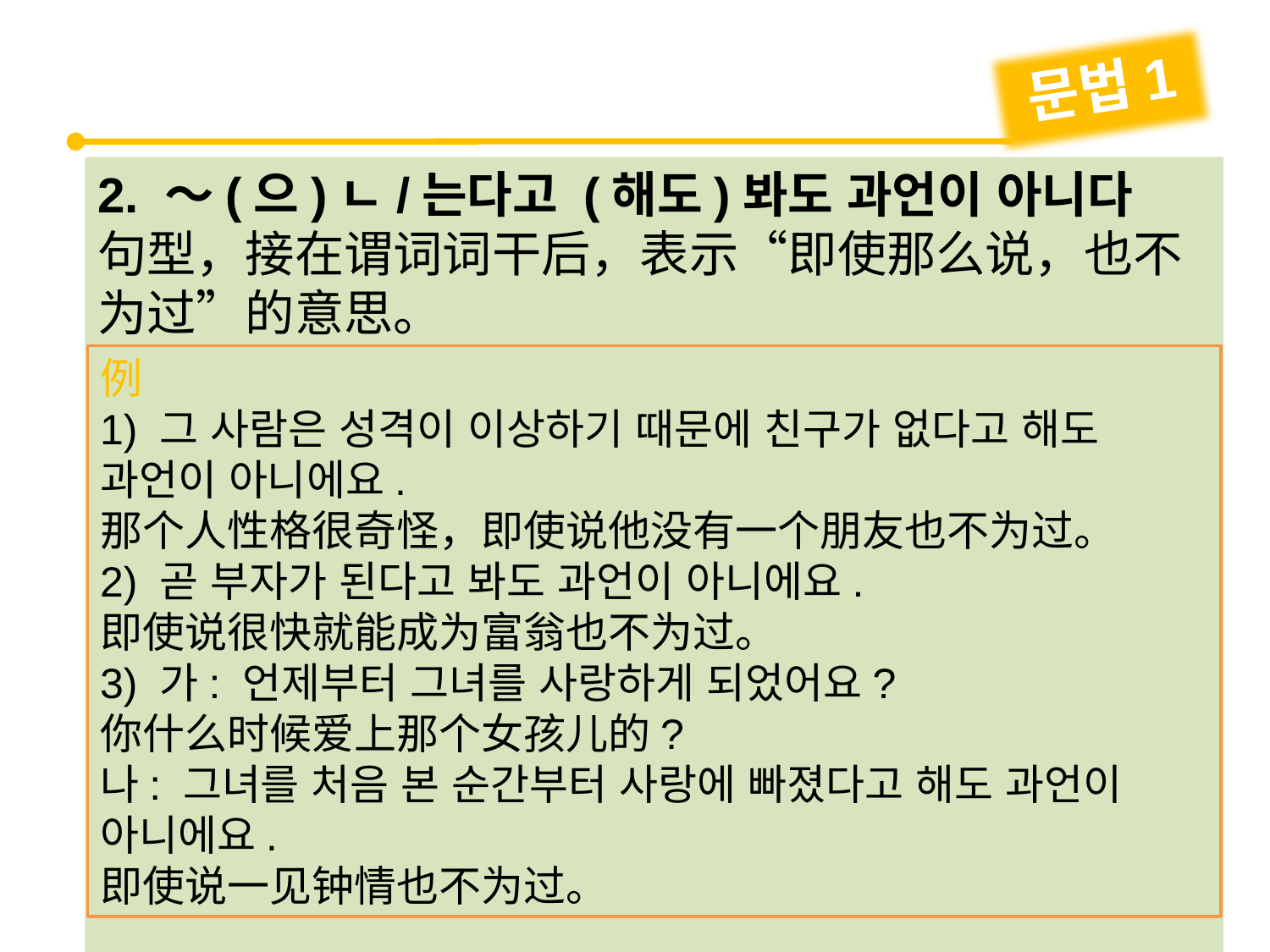

문법1
2. ～(으)ㄴ/는다고 (해도)봐도 과언이 아니다
句型，接在谓词词干后，表示“即使那么说，也不为过”的意思。

例
1) 그 사람은 성격이 이상하기 때문에 친구가 없다고 해도 과언이 아니에요.
那个人性格很奇怪，即使说他没有一个朋友也不为过。
2) 곧 부자가 된다고 봐도 과언이 아니에요.
即使说很快就能成为富翁也不为过。
3) 가: 언제부터 그녀를 사랑하게 되었어요?
你什么时候爱上那个女孩儿的?
나: 그녀를 처음 본 순간부터 사랑에 빠졌다고 해도 과언이 아니에요.
即使说一见钟情也不为过。